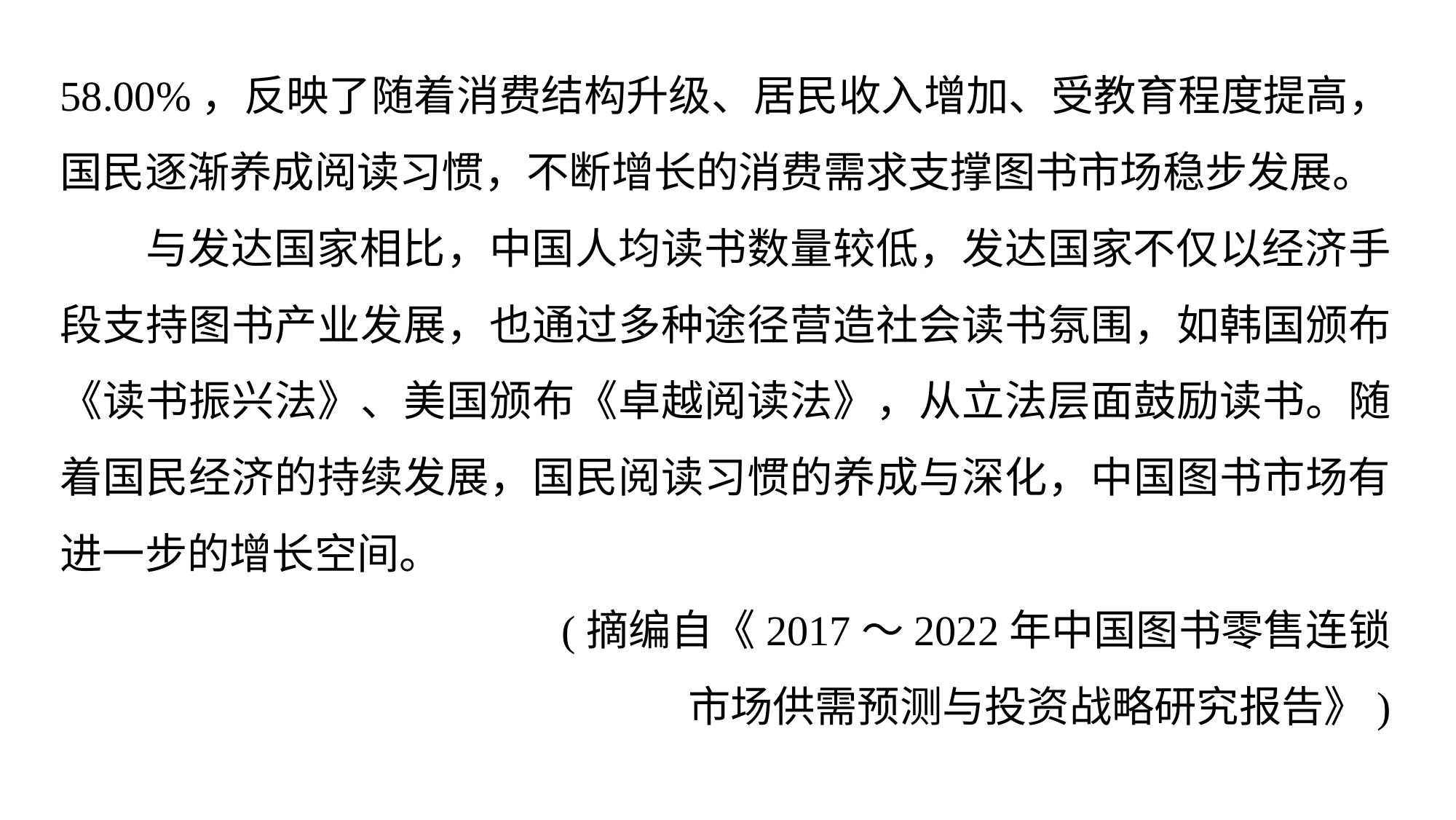

58.00%，反映了随着消费结构升级、居民收入增加、受教育程度提高，国民逐渐养成阅读习惯，不断增长的消费需求支撑图书市场稳步发展。
与发达国家相比，中国人均读书数量较低，发达国家不仅以经济手段支持图书产业发展，也通过多种途径营造社会读书氛围，如韩国颁布《读书振兴法》、美国颁布《卓越阅读法》，从立法层面鼓励读书。随着国民经济的持续发展，国民阅读习惯的养成与深化，中国图书市场有进一步的增长空间。
(摘编自《2017～2022年中国图书零售连锁
市场供需预测与投资战略研究报告》)